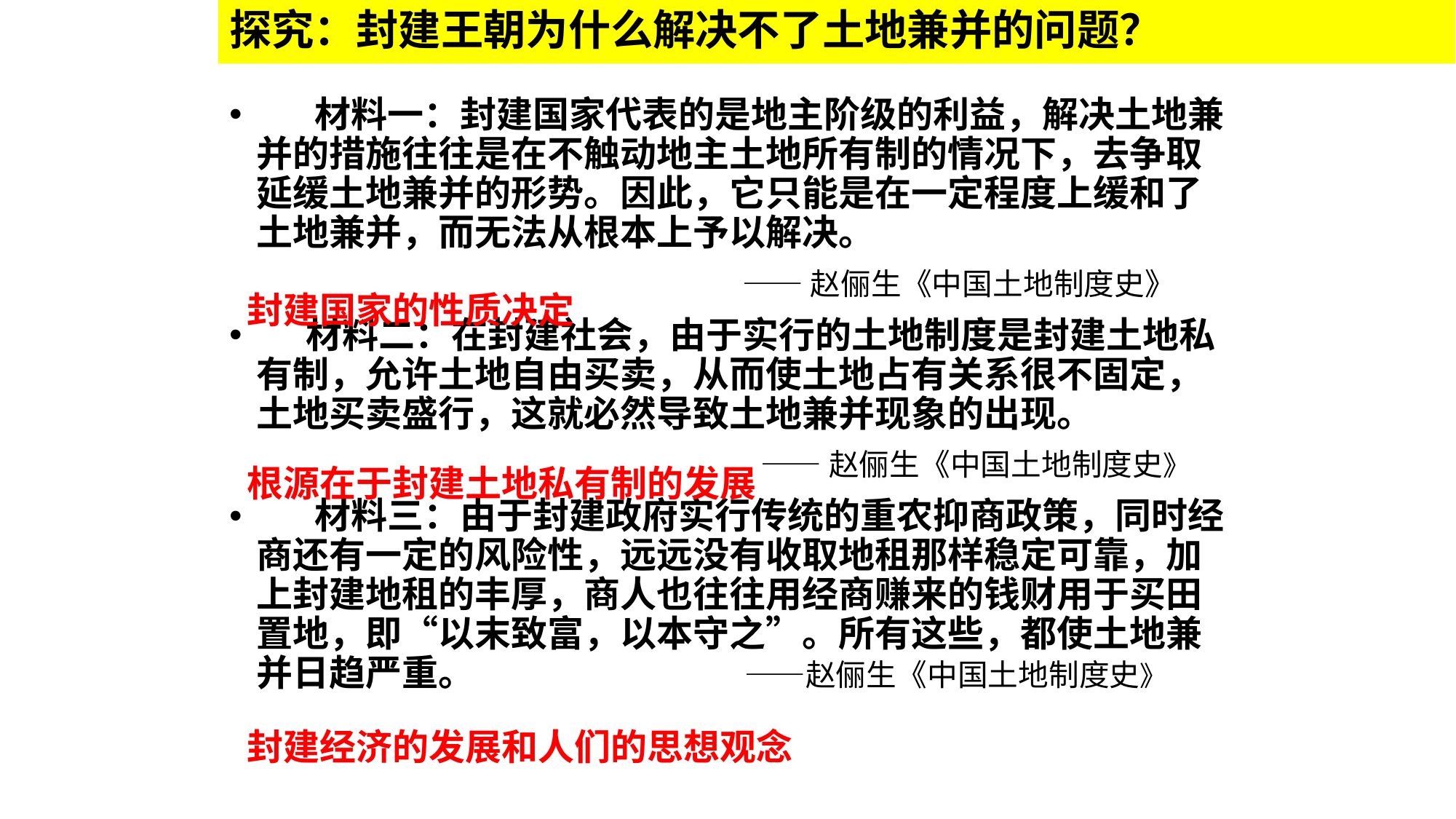

# 探究：封建王朝为什么解决不了土地兼并的问题？
      材料一：封建国家代表的是地主阶级的利益，解决土地兼并的措施往往是在不触动地主土地所有制的情况下，去争取延缓土地兼并的形势。因此，它只能是在一定程度上缓和了土地兼并，而无法从根本上予以解决。
                                                                                   ——赵俪生《中国土地制度史》
     材料二：在封建社会，由于实行的土地制度是封建土地私有制，允许土地自由买卖，从而使土地占有关系很不固定，土地买卖盛行，这就必然导致土地兼并现象的出现。
                                                                               ——赵俪生《中国土地制度史》
      材料三：由于封建政府实行传统的重农抑商政策，同时经商还有一定的风险性，远远没有收取地租那样稳定可靠，加上封建地租的丰厚，商人也往往用经商赚来的钱财用于买田置地，即“以末致富，以本守之”。所有这些，都使土地兼并日趋严重。                                 ——赵俪生《中国土地制度史》
封建国家的性质决定
根源在于封建土地私有制的发展
封建经济的发展和人们的思想观念